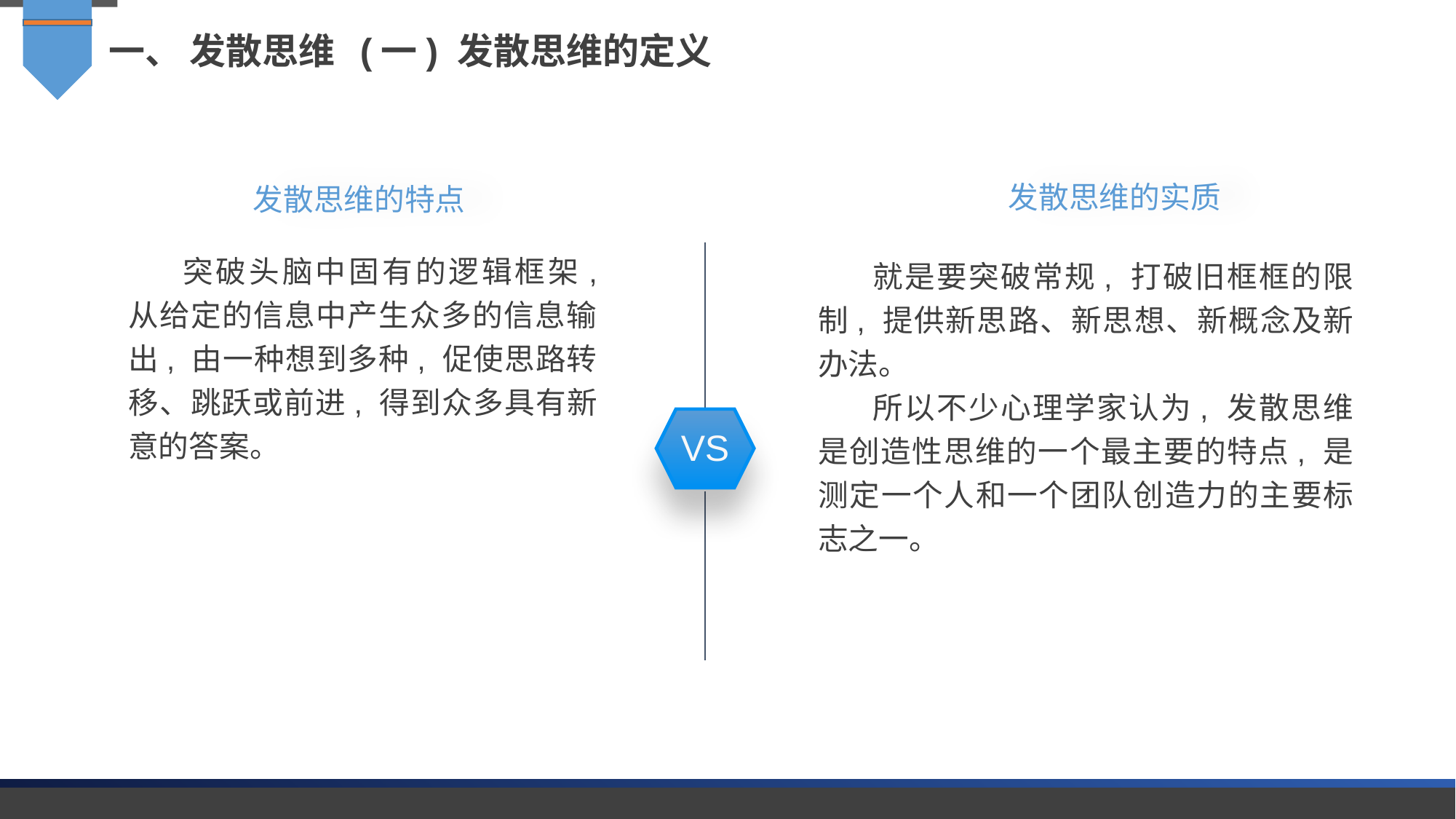

一、 发散思维  (一) 发散思维的定义
发散思维的实质
发散思维的特点
突破头脑中固有的逻辑框架, 从给定的信息中产生众多的信息输出, 由一种想到多种, 促使思路转移、跳跃或前进, 得到众多具有新意的答案。
就是要突破常规, 打破旧框框的限制, 提供新思路、新思想、新概念及新办法。
所以不少心理学家认为, 发散思维是创造性思维的一个最主要的特点, 是测定一个人和一个团队创造力的主要标志之一。

VS